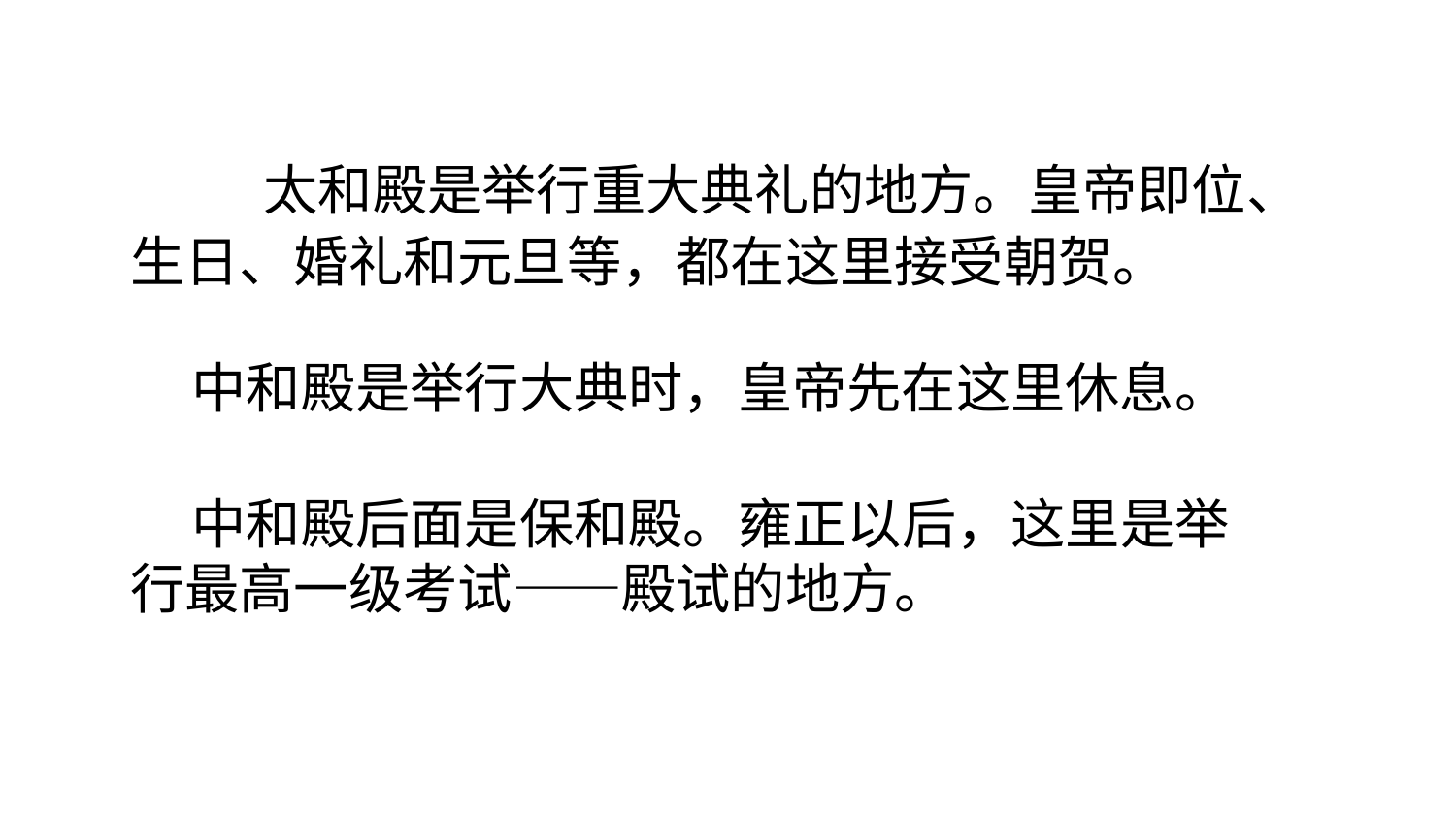

太和殿是举行重大典礼的地方。皇帝即位、生日、婚礼和元旦等，都在这里接受朝贺。
    中和殿是举行大典时，皇帝先在这里休息。
    中和殿后面是保和殿。雍正以后，这里是举行最高一级考试——殿试的地方。